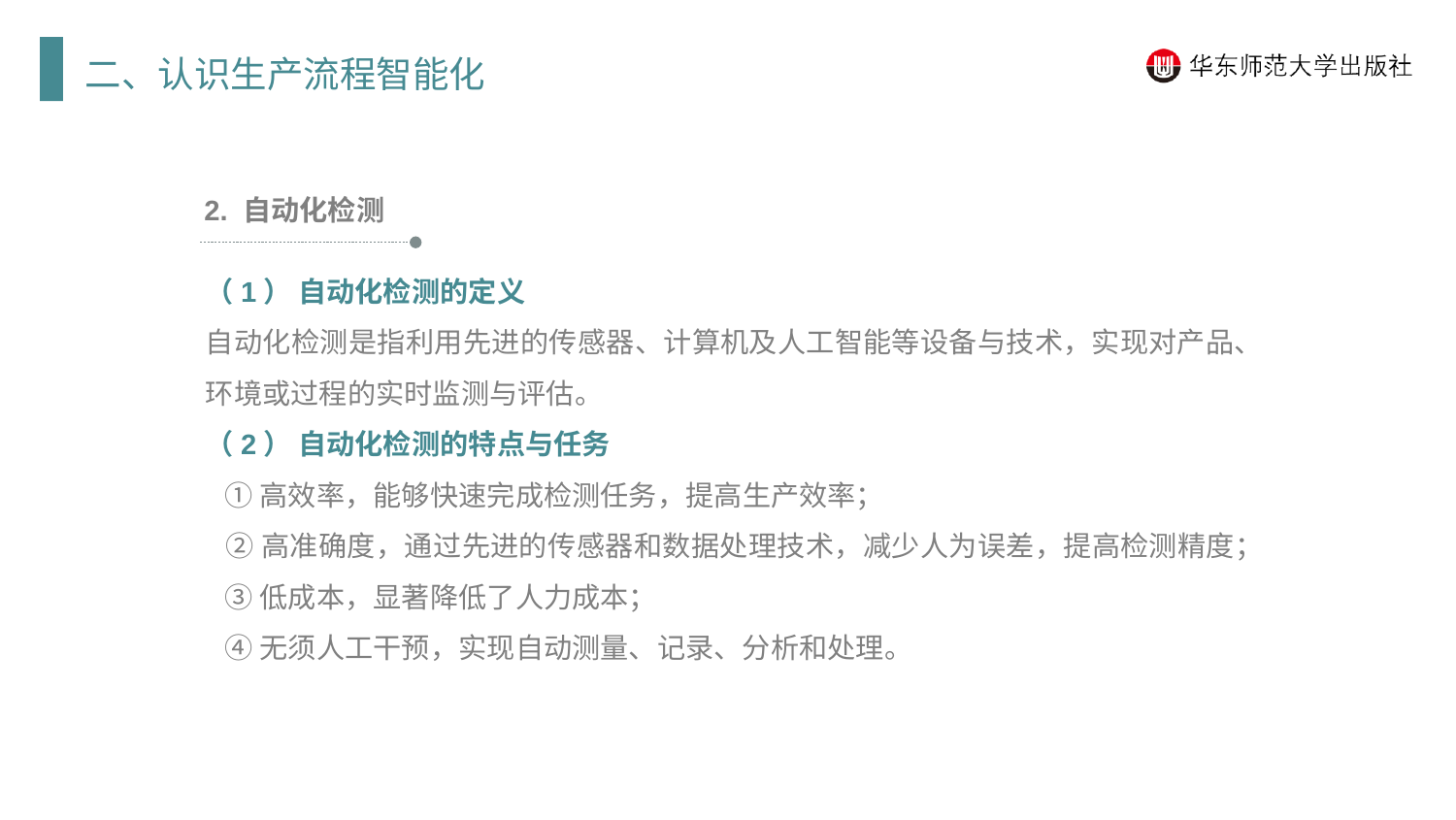

二、认识生产流程智能化
2. 自动化检测
（1） 自动化检测的定义
自动化检测是指利用先进的传感器、计算机及人工智能等设备与技术，实现对产品、环境或过程的实时监测与评估。
（2） 自动化检测的特点与任务
   ①高效率，能够快速完成检测任务，提高生产效率；
   ②高准确度，通过先进的传感器和数据处理技术，减少人为误差，提高检测精度；
   ③低成本，显著降低了人力成本；
   ④无须人工干预，实现自动测量、记录、分析和处理。